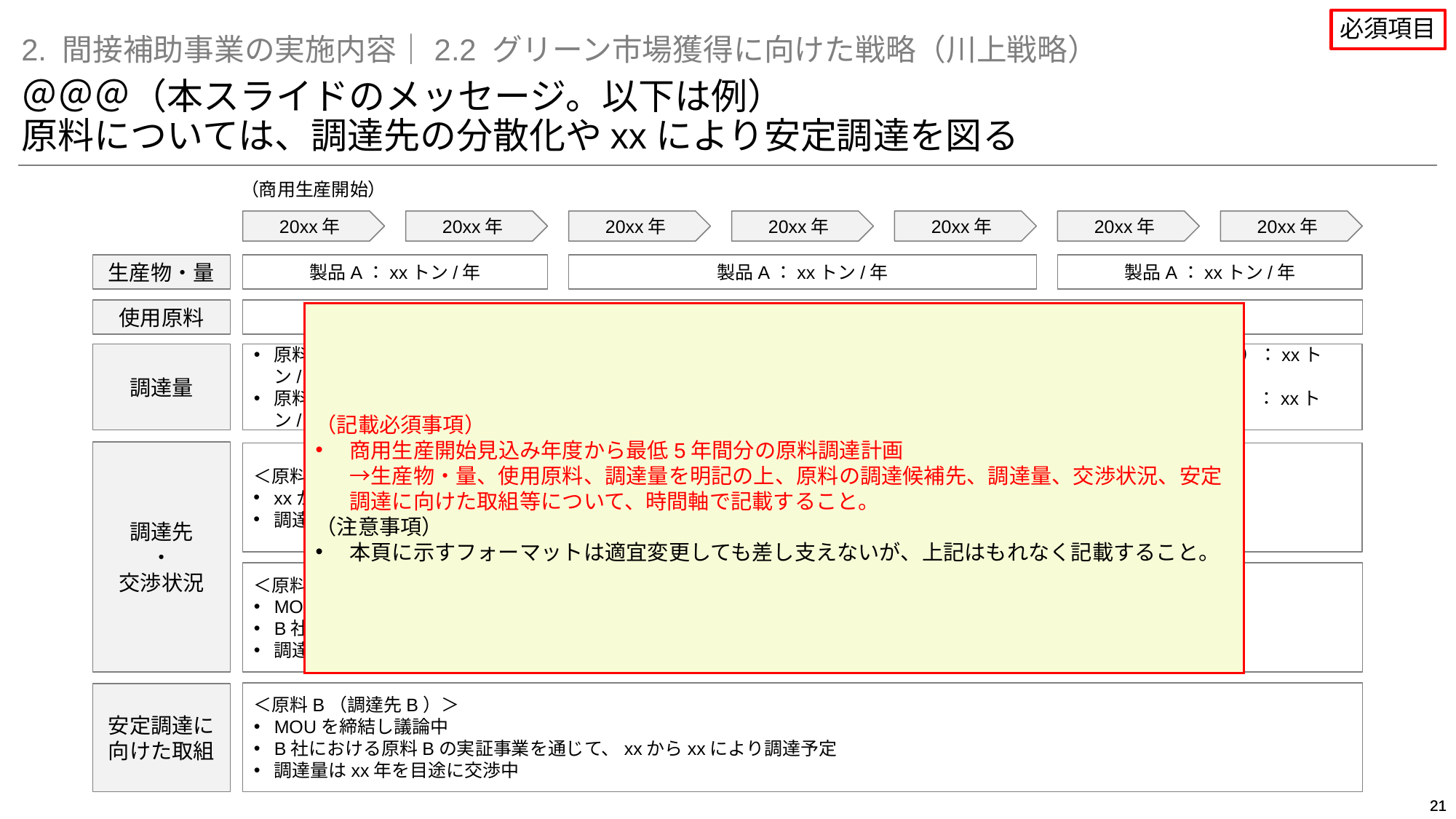

①基本的事項の審査
カ．間接補助事業の実現性（必須項目）
必須項目
2. 間接補助事業の実施内容｜2.2 グリーン市場獲得に向けた戦略（川上戦略）
＠＠＠（本スライドのメッセージ。以下は例）
原料については、調達先の分散化やxxにより安定調達を図る
（商用生産開始）
20xx年
20xx年
20xx年
20xx年
20xx年
20xx年
20xx年
生産物・量
製品A：xxトン/年
製品A：xxトン/年
製品A：xxトン/年
使用原料
原料A及び原料B
（記載必須事項）
商用生産開始見込み年度から最低5年間分の原料調達計画
→生産物・量、使用原料、調達量を明記の上、原料の調達候補先、調達量、交渉状況、安定調達に向けた取組等について、時間軸で記載すること。
（注意事項）
本頁に示すフォーマットは適宜変更しても差し支えないが、上記はもれなく記載すること。
調達量
原料A（調達先A）：xxトン/年
原料B（調達先B）：xxトン/年
原料A（調達先C）：xxトン/年
原料B（調達先B）：xxトン/年
原料A（調達先C）：xxトン/年
原料B（調達先B）：xxトン/年
調達先
・
交渉状況
＜原料A（調達先A）＞
xxからxxにより調達予定
調達量はxx年を目途に交渉中
＜原料A（調達先C）＞
経済性の観点からxx経由で調達予定
xxx
＜原料B（調達先B）＞
MOUを締結し議論中
B社における原料Bの実証事業を通じて、xxからxxにより調達予定
調達量はxx年を目途に交渉中
＜原料B（調達先B）＞
MOUを締結し議論中
B社における原料Bの実証事業を通じて、xxからxxにより調達予定
調達量はxx年を目途に交渉中
安定調達に向けた取組